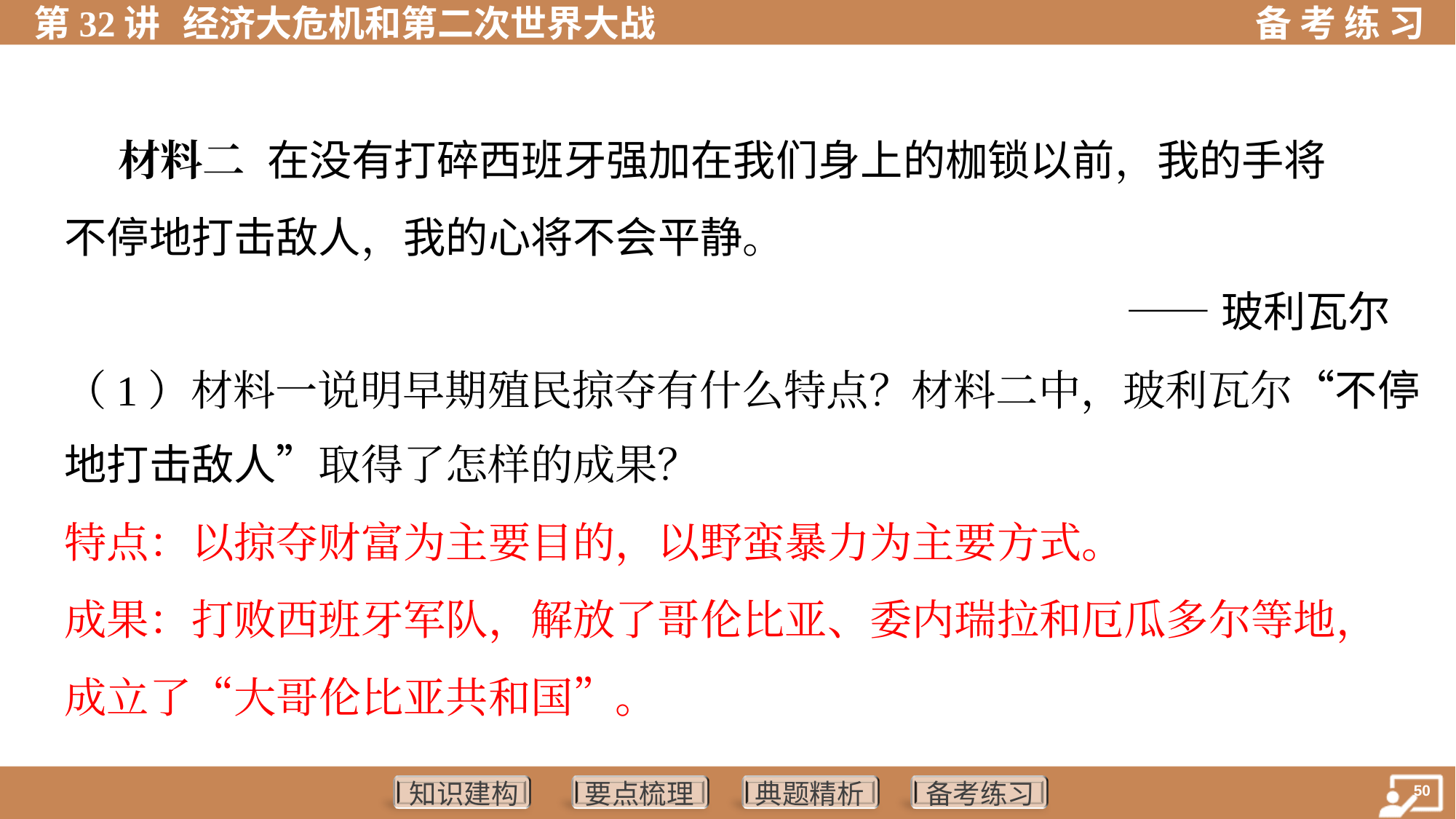

材料二  在没有打碎西班牙强加在我们身上的枷锁以前，我的手将
不停地打击敌人，我的心将不会平静。
——玻利瓦尔
（1）材料一说明早期殖民掠夺有什么特点？材料二中，玻利瓦尔“不停
地打击敌人”取得了怎样的成果？
特点：以掠夺财富为主要目的，以野蛮暴力为主要方式。
成果：打败西班牙军队，解放了哥伦比亚、委内瑞拉和厄瓜多尔等地，
成立了“大哥伦比亚共和国”。